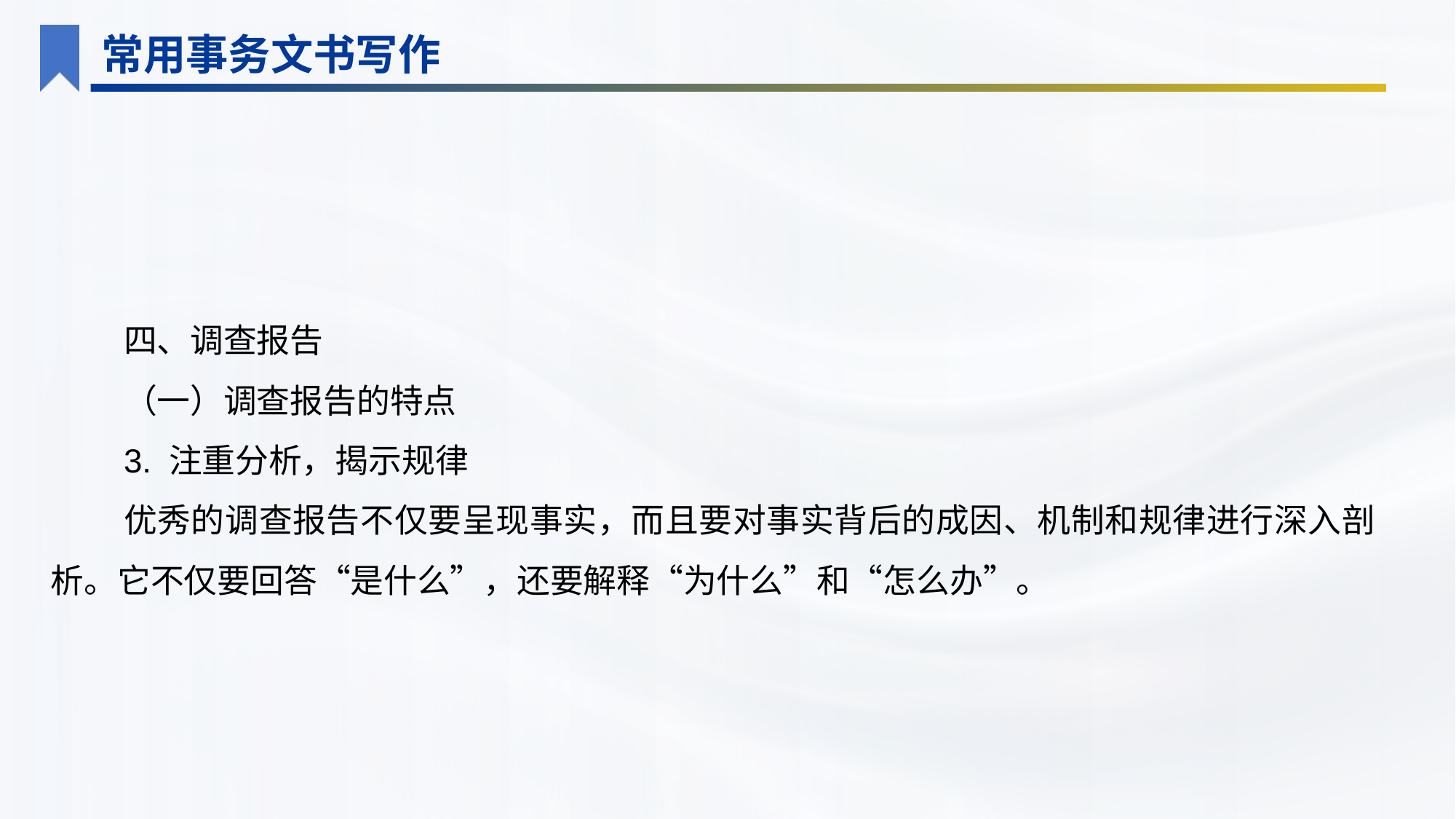

常用事务文书写作
四、调查报告
（一）调查报告的特点
3. 注重分析，揭示规律
优秀的调查报告不仅要呈现事实，而且要对事实背后的成因、机制和规律进行深入剖析。它不仅要回答“是什么”，还要解释“为什么”和“怎么办”。